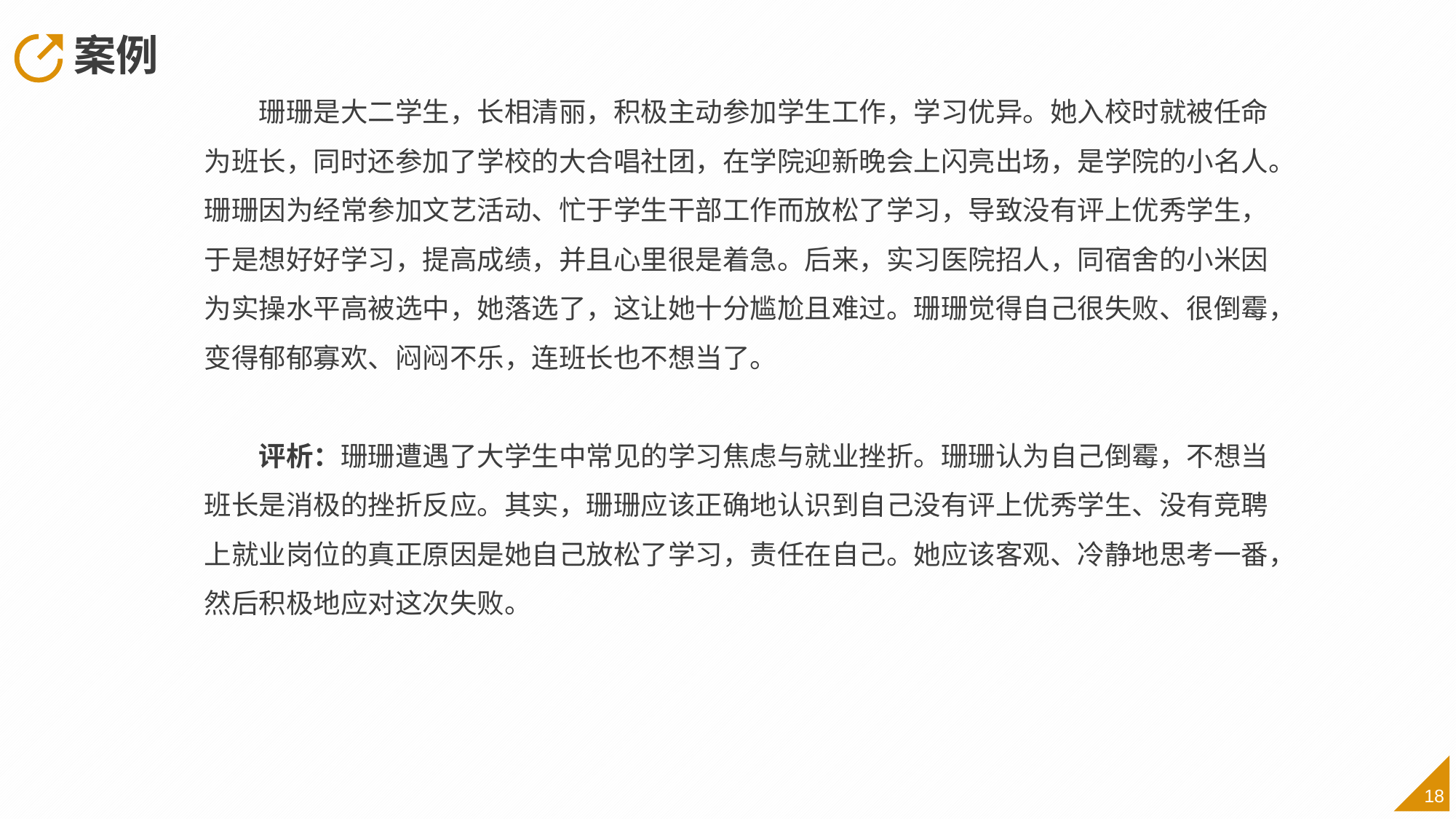

案例

珊珊是大二学生，长相清丽，积极主动参加学生工作，学习优异。她入校时就被任命为班长，同时还参加了学校的大合唱社团，在学院迎新晚会上闪亮出场，是学院的小名人。珊珊因为经常参加文艺活动、忙于学生干部工作而放松了学习，导致没有评上优秀学生，于是想好好学习，提高成绩，并且心里很是着急。后来，实习医院招人，同宿舍的小米因为实操水平高被选中，她落选了，这让她十分尴尬且难过。珊珊觉得自己很失败、很倒霉，变得郁郁寡欢、闷闷不乐，连班长也不想当了。

评析：珊珊遭遇了大学生中常见的学习焦虑与就业挫折。珊珊认为自己倒霉，不想当班长是消极的挫折反应。其实，珊珊应该正确地认识到自己没有评上优秀学生、没有竞聘上就业岗位的真正原因是她自己放松了学习，责任在自己。她应该客观、冷静地思考一番，然后积极地应对这次失败。